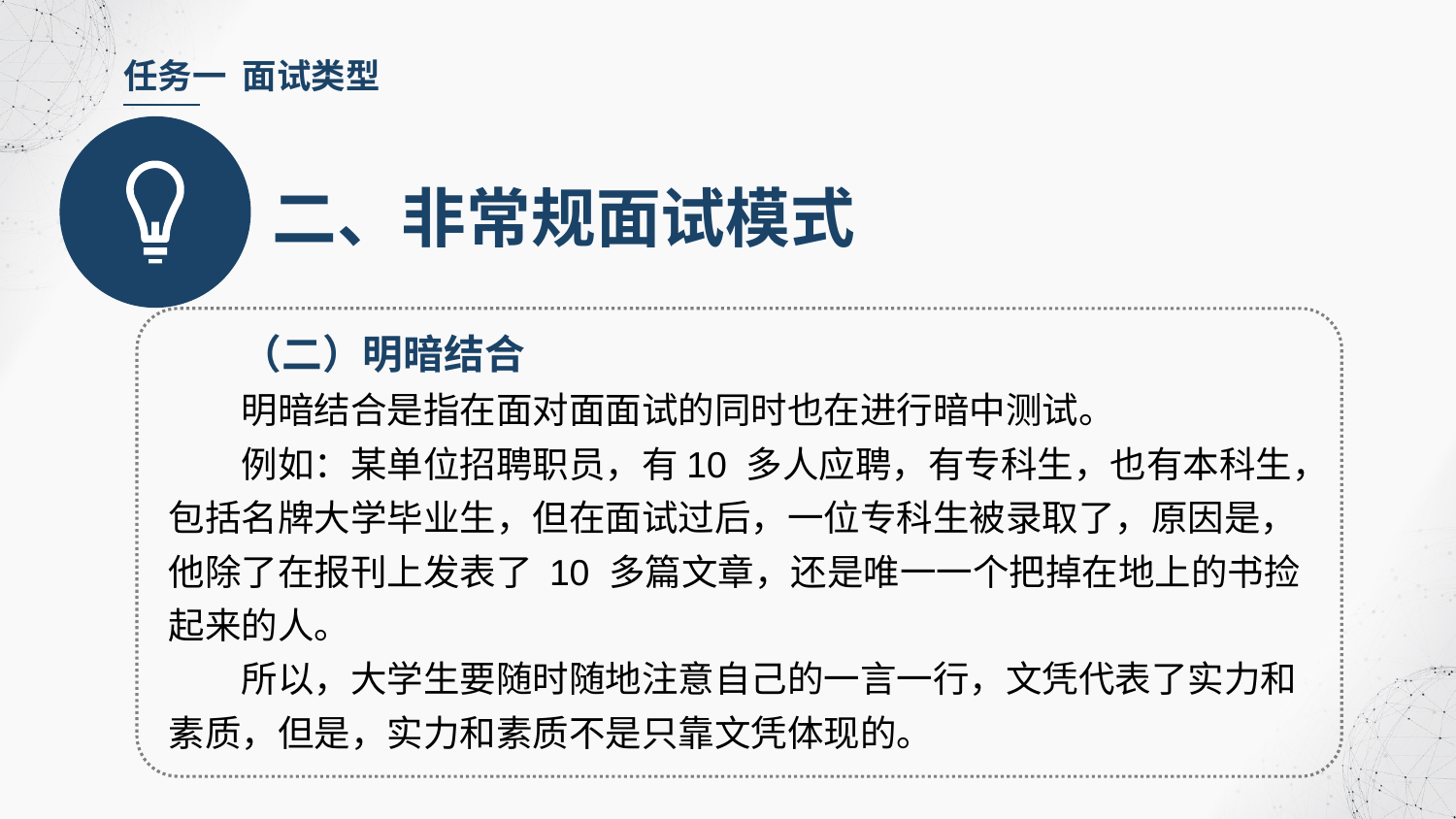

任务一  面试类型

二、非常规面试模式

（二）明暗结合
明暗结合是指在面对面面试的同时也在进行暗中测试。
例如：某单位招聘职员，有10 多人应聘，有专科生，也有本科生，包括名牌大学毕业生，但在面试过后，一位专科生被录取了，原因是，他除了在报刊上发表了 10 多篇文章，还是唯一一个把掉在地上的书捡起来的人。
所以，大学生要随时随地注意自己的一言一行，文凭代表了实力和素质，但是，实力和素质不是只靠文凭体现的。